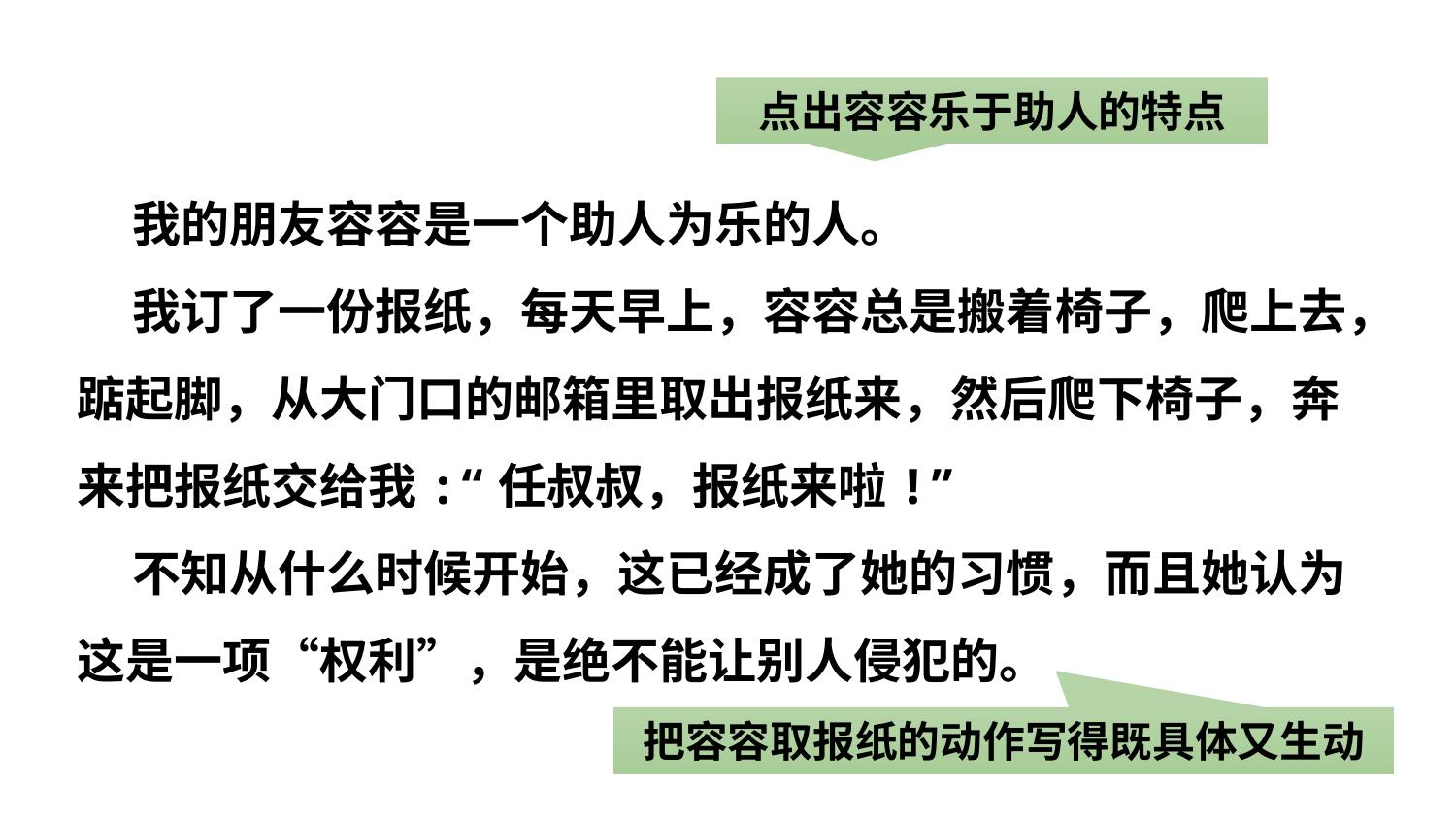

点出容容乐于助人的特点
    我的朋友容容是一个助人为乐的人。
    我订了一份报纸，每天早上，容容总是搬着椅子，爬上去，踮起脚，从大门口的邮箱里取出报纸来，然后爬下椅子，奔来把报纸交给我:“任叔叔，报纸来啦!”
    不知从什么时候开始，这已经成了她的习惯，而且她认为这是一项“权利”，是绝不能让别人侵犯的。
把容容取报纸的动作写得既具体又生动